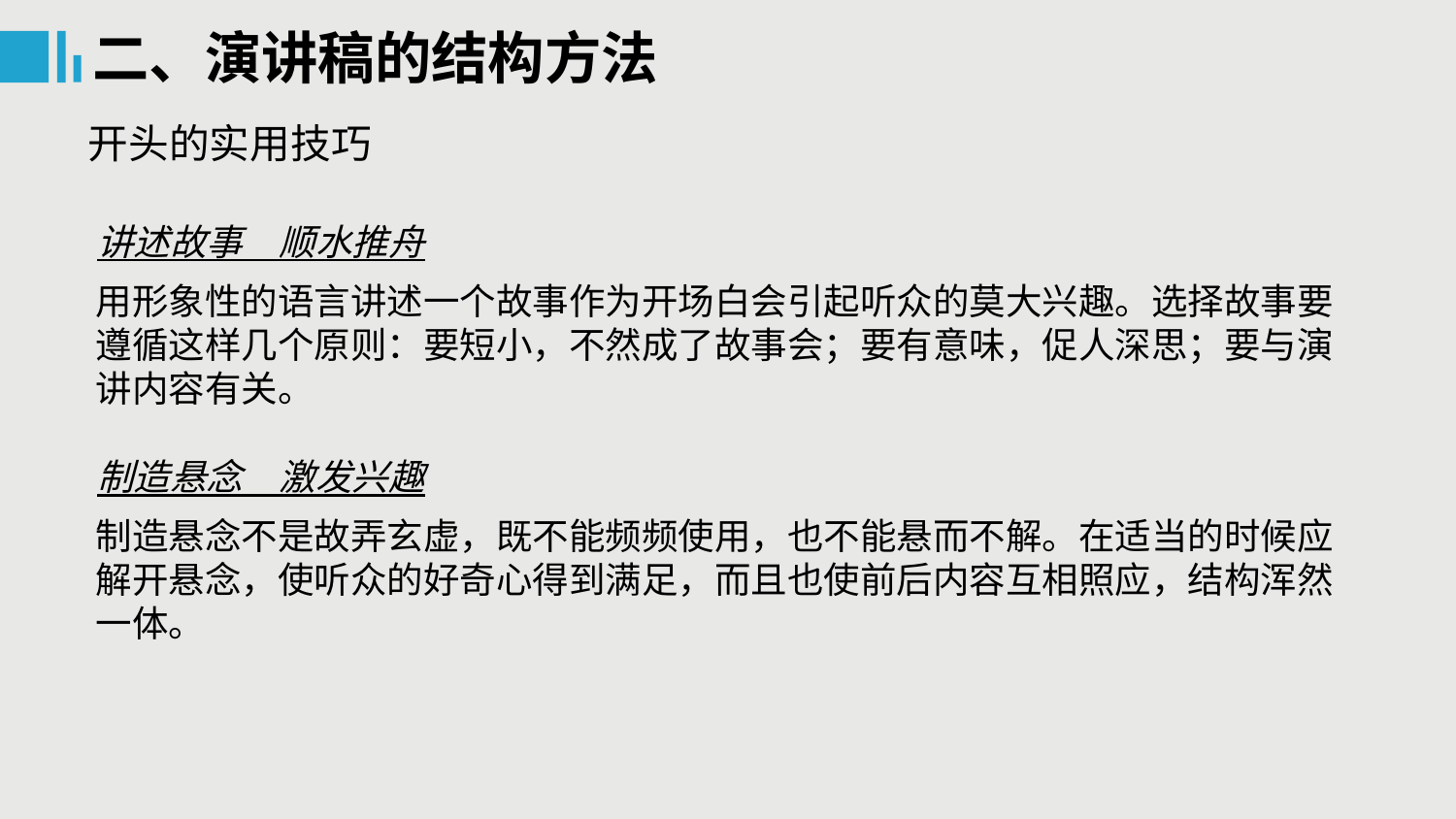

二、演讲稿的结构方法

开头的实用技巧
讲述故事　顺水推舟
用形象性的语言讲述一个故事作为开场白会引起听众的莫大兴趣。选择故事要遵循这样几个原则：要短小，不然成了故事会；要有意味，促人深思；要与演讲内容有关。
制造悬念　激发兴趣
制造悬念不是故弄玄虚，既不能频频使用，也不能悬而不解。在适当的时候应解开悬念，使听众的好奇心得到满足，而且也使前后内容互相照应，结构浑然一体。